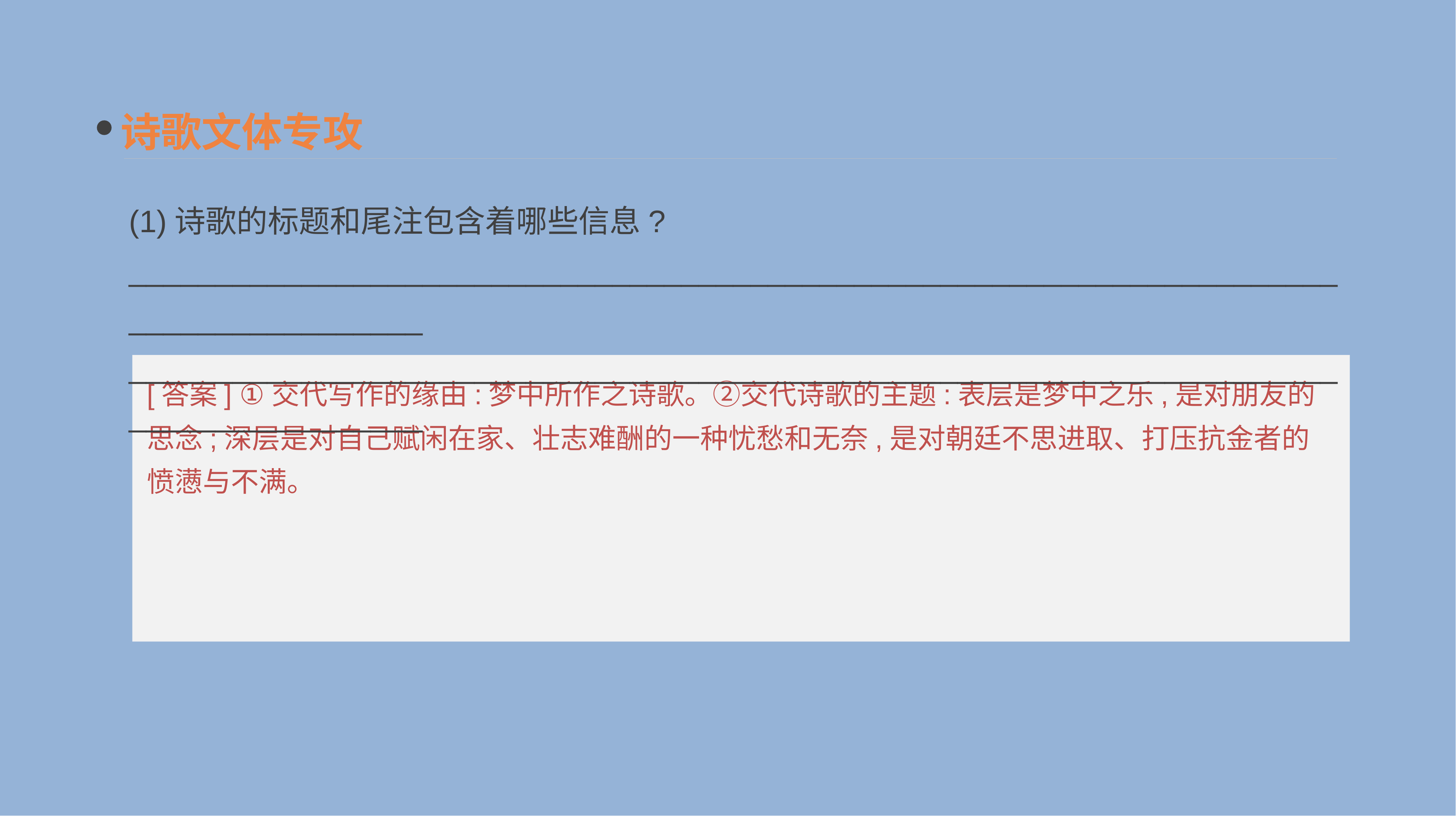

诗歌文体专攻

(1)诗歌的标题和尾注包含着哪些信息?
_______________________________________________________________________________________
_______________________________________________________________________________________

[答案] ①交代写作的缘由:梦中所作之诗歌。②交代诗歌的主题:表层是梦中之乐,是对朋友的思念;深层是对自己赋闲在家、壮志难酬的一种忧愁和无奈,是对朝廷不思进取、打压抗金者的愤懑与不满。